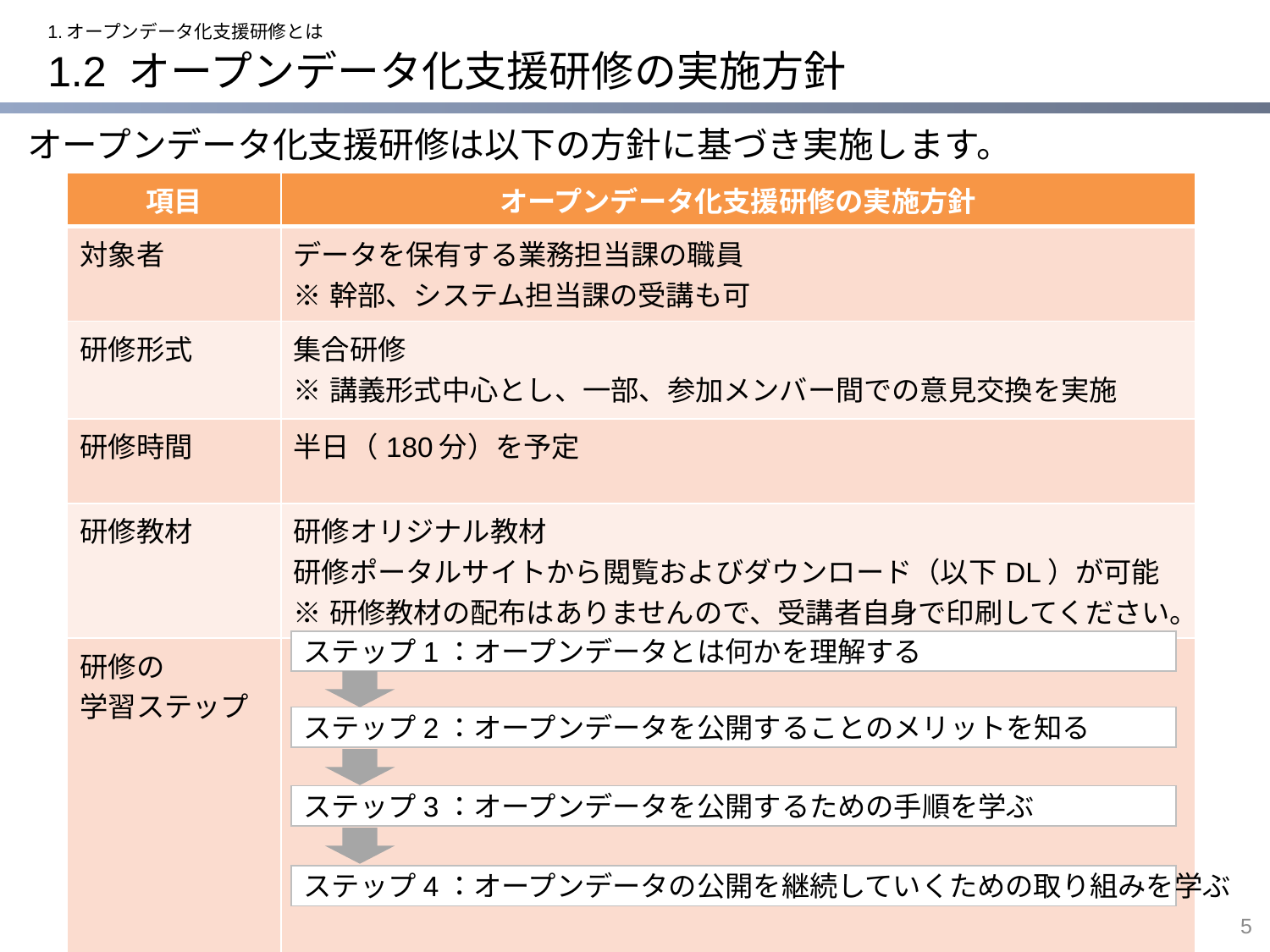

1.オープンデータ化支援研修とは
# 1.2 オープンデータ化支援研修の実施方針
オープンデータ化支援研修は以下の方針に基づき実施します。
| 項目 | オープンデータ化支援研修の実施方針 |
| --- | --- |
| 対象者 | データを保有する業務担当課の職員 ※幹部、システム担当課の受講も可 |
| 研修形式 | 集合研修 ※講義形式中心とし、一部、参加メンバー間での意見交換を実施 |
| 研修時間 | 半日（180分）を予定 |
| 研修教材 | 研修オリジナル教材 研修ポータルサイトから閲覧およびダウンロード（以下DL）が可能 ※研修教材の配布はありませんので、受講者自身で印刷してください。 |
| 研修の 学習ステップ |  |
ステップ1：オープンデータとは何かを理解する

ステップ2：オープンデータを公開することのメリットを知る

ステップ3：オープンデータを公開するための手順を学ぶ

ステップ4：オープンデータの公開を継続していくための取り組みを学ぶ
5